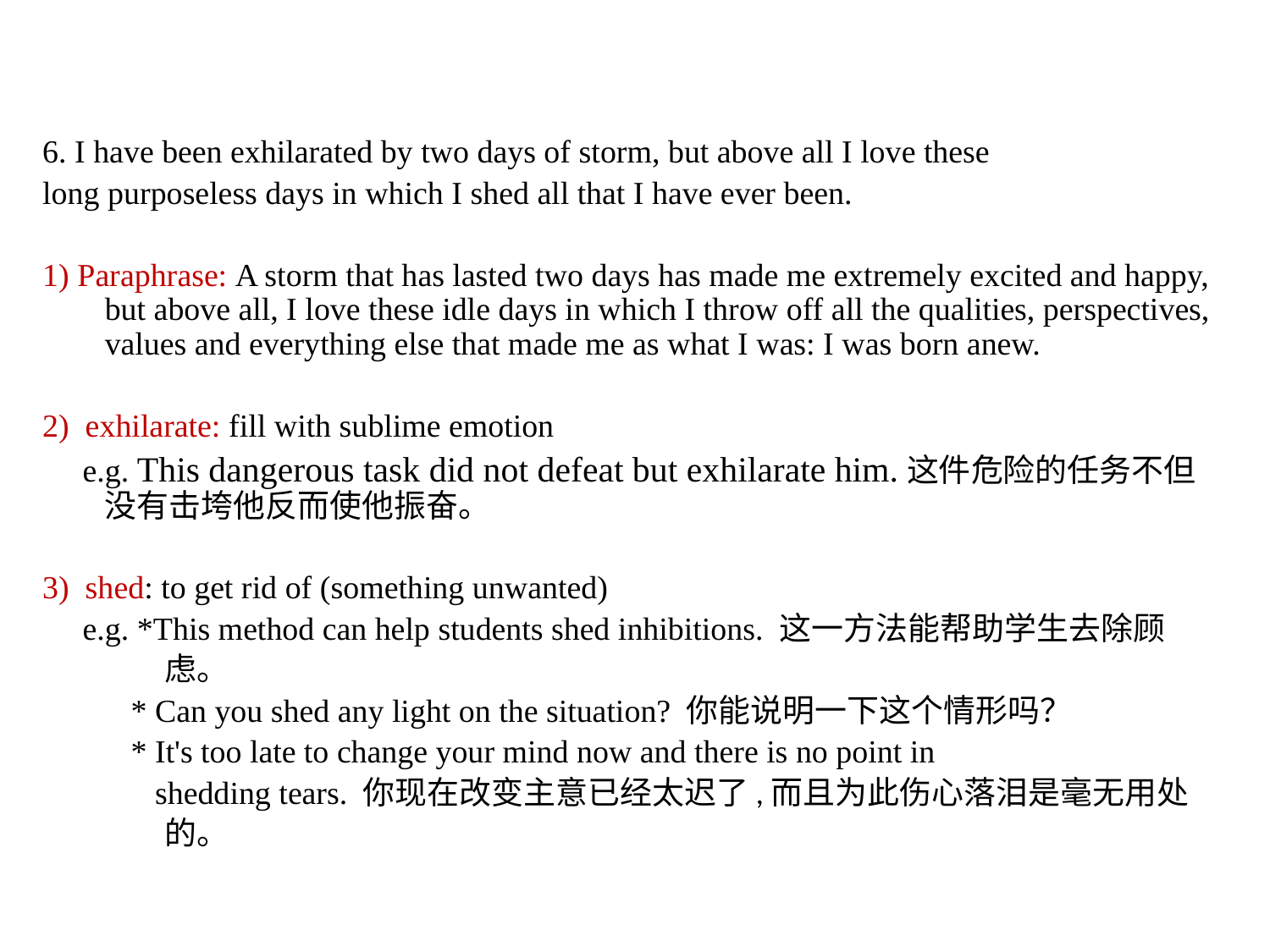

6. I have been exhilarated by two days of storm, but above all I love these
long purposeless days in which I shed all that I have ever been.

1) Paraphrase: A storm that has lasted two days has made me extremely excited and happy, but above all, I love these idle days in which I throw off all the qualities, perspectives, values and everything else that made me as what I was: I was born anew.

2)  exhilarate: fill with sublime emotion
     e.g. This dangerous task did not defeat but exhilarate him.这件危险的任务不但没有击垮他反而使他振奋。

3)  shed: to get rid of (something unwanted)
     e.g. *This method can help students shed inhibitions. 这一方法能帮助学生去除顾
                虑。
           * Can you shed any light on the situation? 你能说明一下这个情形吗？
           * It's too late to change your mind now and there is no point in
              shedding tears. 你现在改变主意已经太迟了,而且为此伤心落泪是毫无用处
                的。